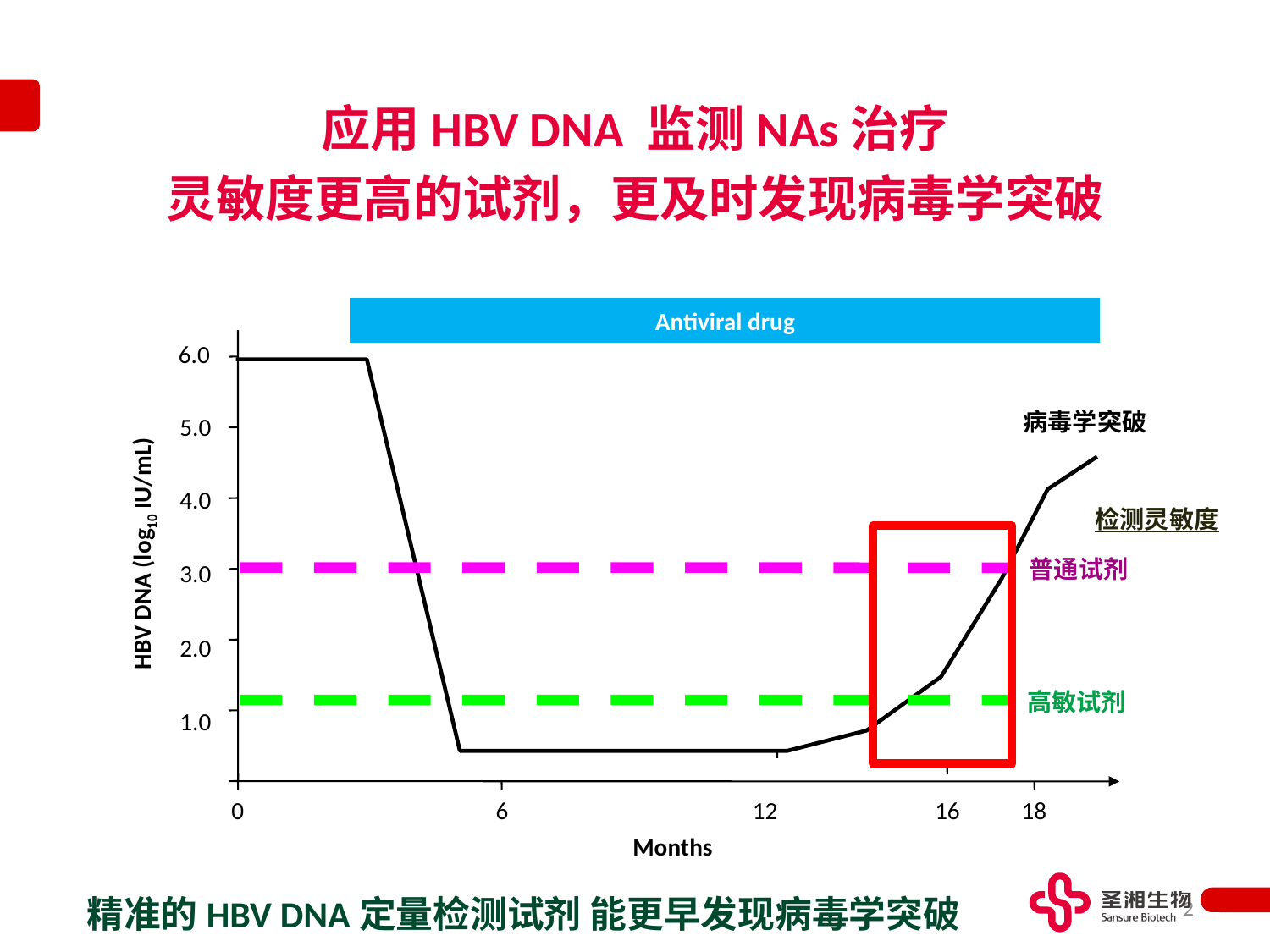

应用HBV DNA 监测NAs治疗
灵敏度更高的试剂，更及时发现病毒学突破
Antiviral drug

6.0

病毒学突破
5.0

4.0

检测灵敏度

HBV DNA (log10 IU/mL)
普通试剂
3.0

2.0

高敏试剂
1.0

0
6
12
16
18
Months
20
精准的HBV DNA定量检测试剂 能更早发现病毒学突破